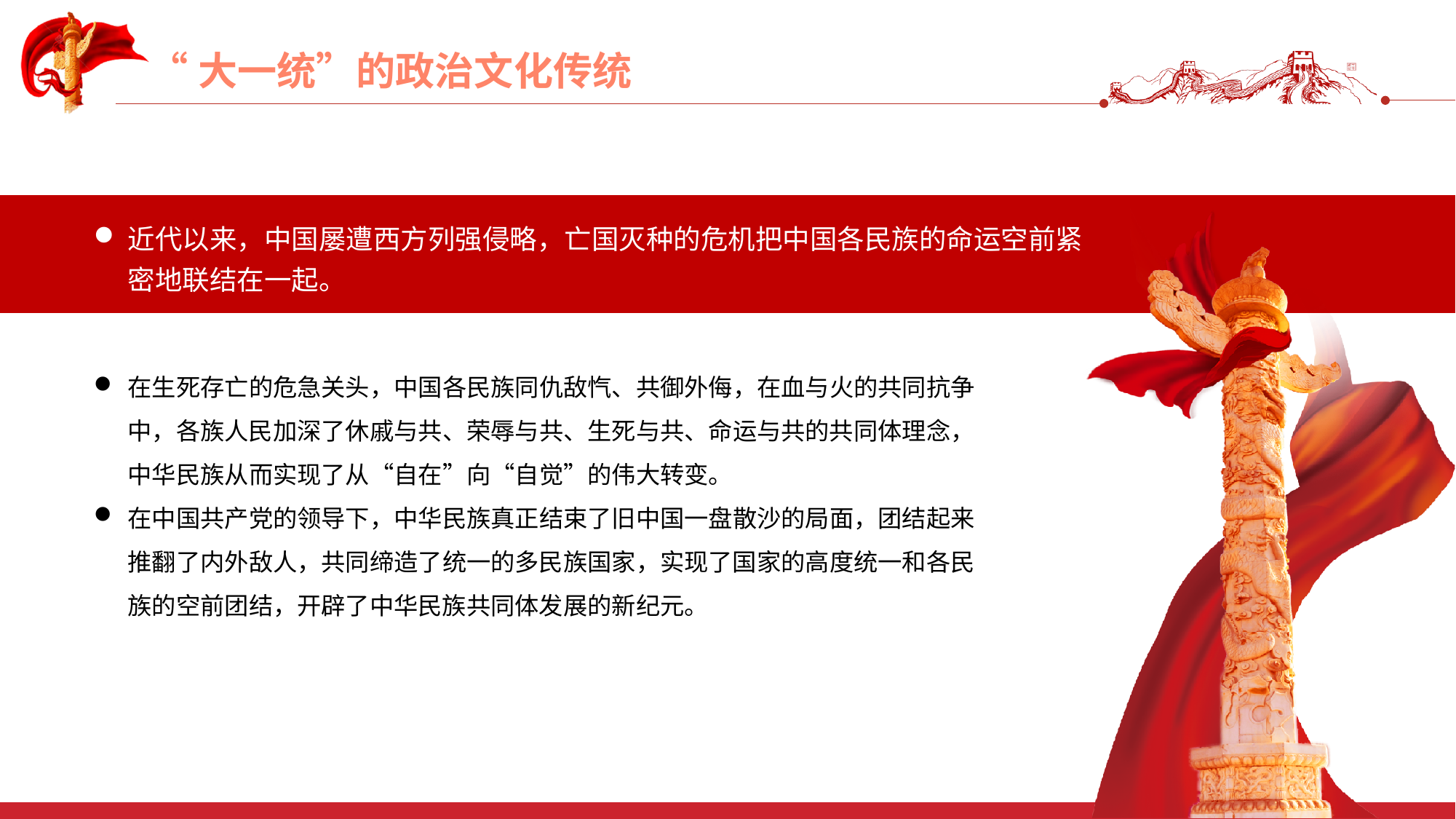

“大一统”的政治文化传统

近代以来，中国屡遭西方列强侵略，亡国灭种的危机把中国各民族的命运空前紧密地联结在一起。

在生死存亡的危急关头，中国各民族同仇敌忾、共御外侮，在血与火的共同抗争中，各族人民加深了休戚与共、荣辱与共、生死与共、命运与共的共同体理念，中华民族从而实现了从“自在”向“自觉”的伟大转变。
在中国共产党的领导下，中华民族真正结束了旧中国一盘散沙的局面，团结起来推翻了内外敌人，共同缔造了统一的多民族国家，实现了国家的高度统一和各民族的空前团结，开辟了中华民族共同体发展的新纪元。